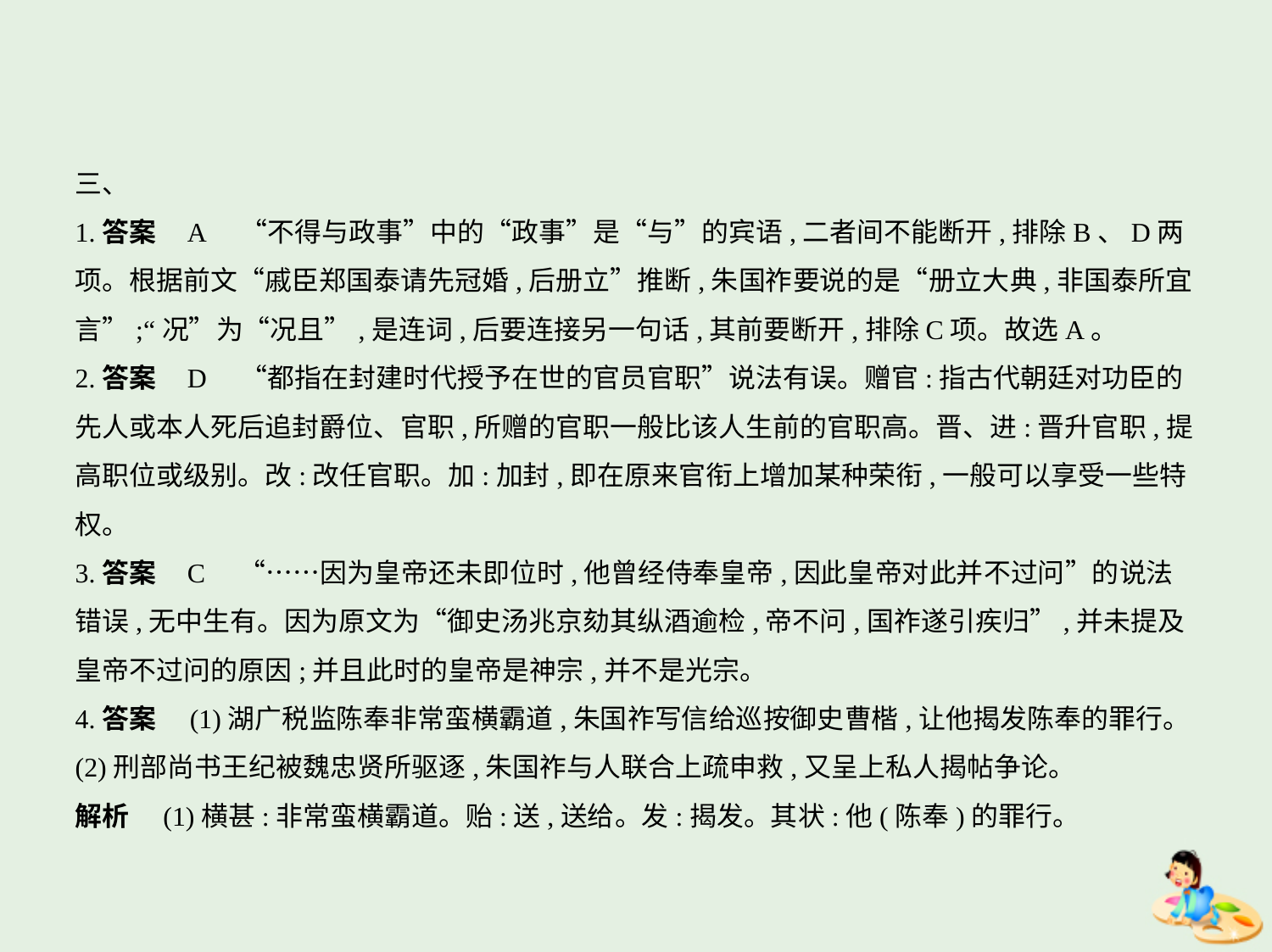

三、
1.答案    A　“不得与政事”中的“政事”是“与”的宾语,二者间不能断开,排除B、D两
项。根据前文“戚臣郑国泰请先冠婚,后册立”推断,朱国祚要说的是“册立大典,非国泰所宜
言”;“况”为“况且”,是连词,后要连接另一句话,其前要断开,排除C项。故选A。
2.答案    D　“都指在封建时代授予在世的官员官职”说法有误。赠官:指古代朝廷对功臣的
先人或本人死后追封爵位、官职,所赠的官职一般比该人生前的官职高。晋、进:晋升官职,提
高职位或级别。改:改任官职。加:加封,即在原来官衔上增加某种荣衔,一般可以享受一些特
权。
3.答案    C　“……因为皇帝还未即位时,他曾经侍奉皇帝,因此皇帝对此并不过问”的说法
错误,无中生有。因为原文为“御史汤兆京劾其纵酒逾检,帝不问,国祚遂引疾归”,并未提及
皇帝不过问的原因;并且此时的皇帝是神宗,并不是光宗。
4.答案　(1)湖广税监陈奉非常蛮横霸道,朱国祚写信给巡按御史曹楷,让他揭发陈奉的罪行。
(2)刑部尚书王纪被魏忠贤所驱逐,朱国祚与人联合上疏申救,又呈上私人揭帖争论。
解析　(1)横甚:非常蛮横霸道。贻:送,送给。发:揭发。其状:他(陈奉)的罪行。